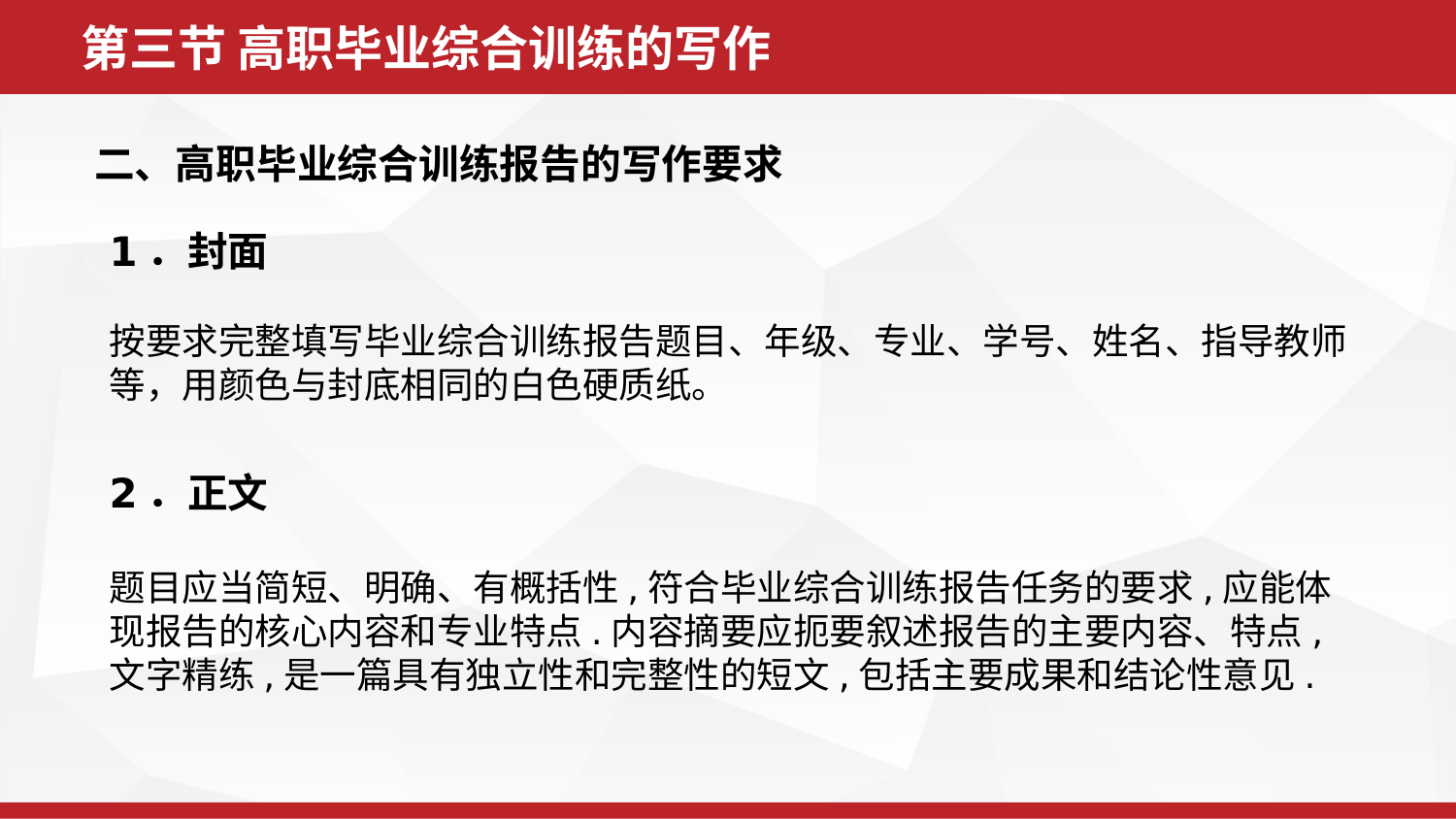

第三节 高职毕业综合训练的写作
二、高职毕业综合训练报告的写作要求
1．封面

按要求完整填写毕业综合训练报告题目、年级、专业、学号、姓名、指导教师等，用颜色与封底相同的白色硬质纸。
2．正文

题目应当简短、明确、有概括性,符合毕业综合训练报告任务的要求,应能体现报告的核心内容和专业特点.内容摘要应扼要叙述报告的主要内容、特点,文字精练,是一篇具有独立性和完整性的短文,包括主要成果和结论性意见.